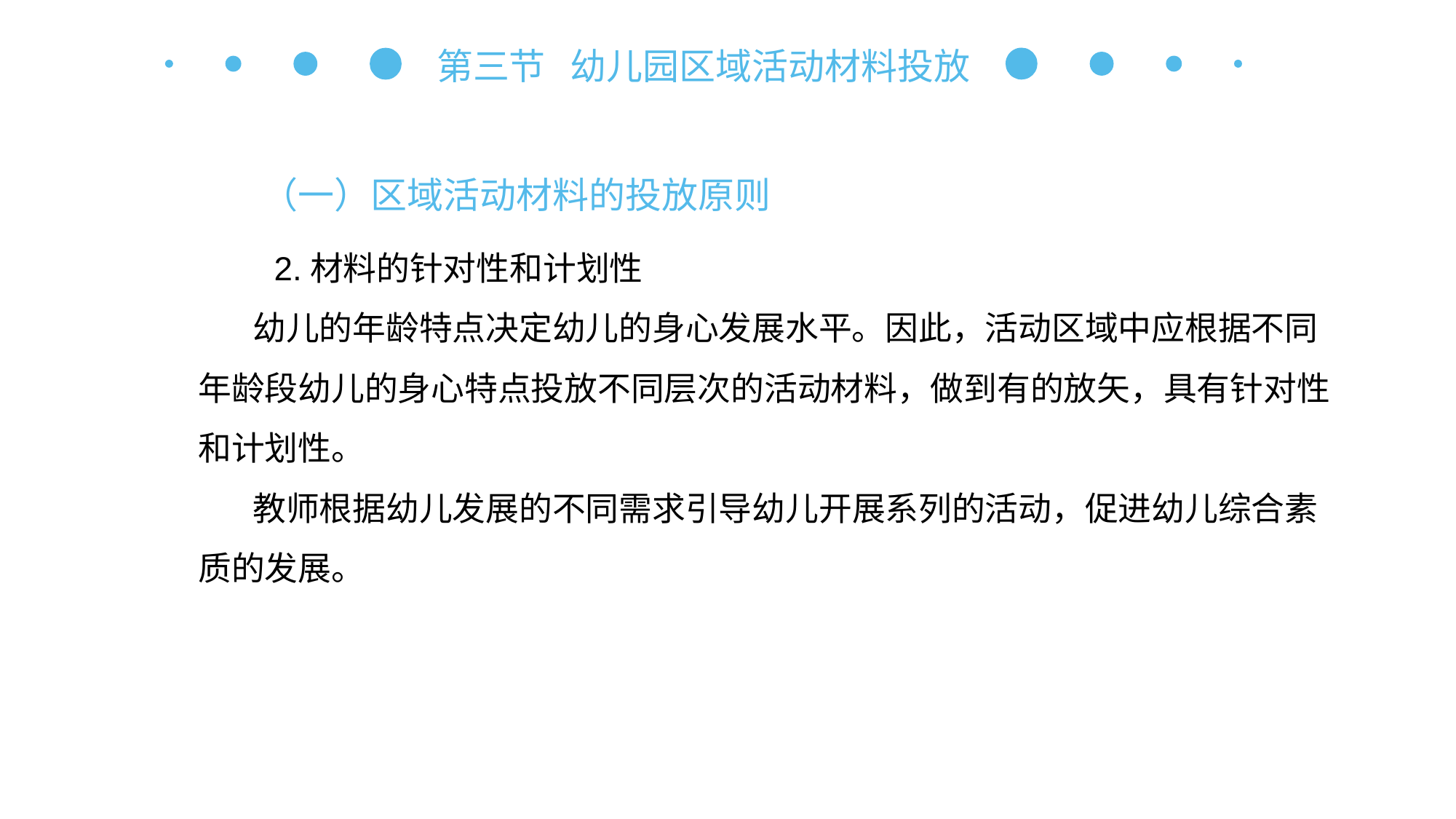

第三节   幼儿园区域活动材料投放

（一）区域活动材料的投放原则
2.材料的针对性和计划性
幼儿的年龄特点决定幼儿的身心发展水平。因此，活动区域中应根据不同年龄段幼儿的身心特点投放不同层次的活动材料，做到有的放矢，具有针对性和计划性。
教师根据幼儿发展的不同需求引导幼儿开展系列的活动，促进幼儿综合素质的发展。